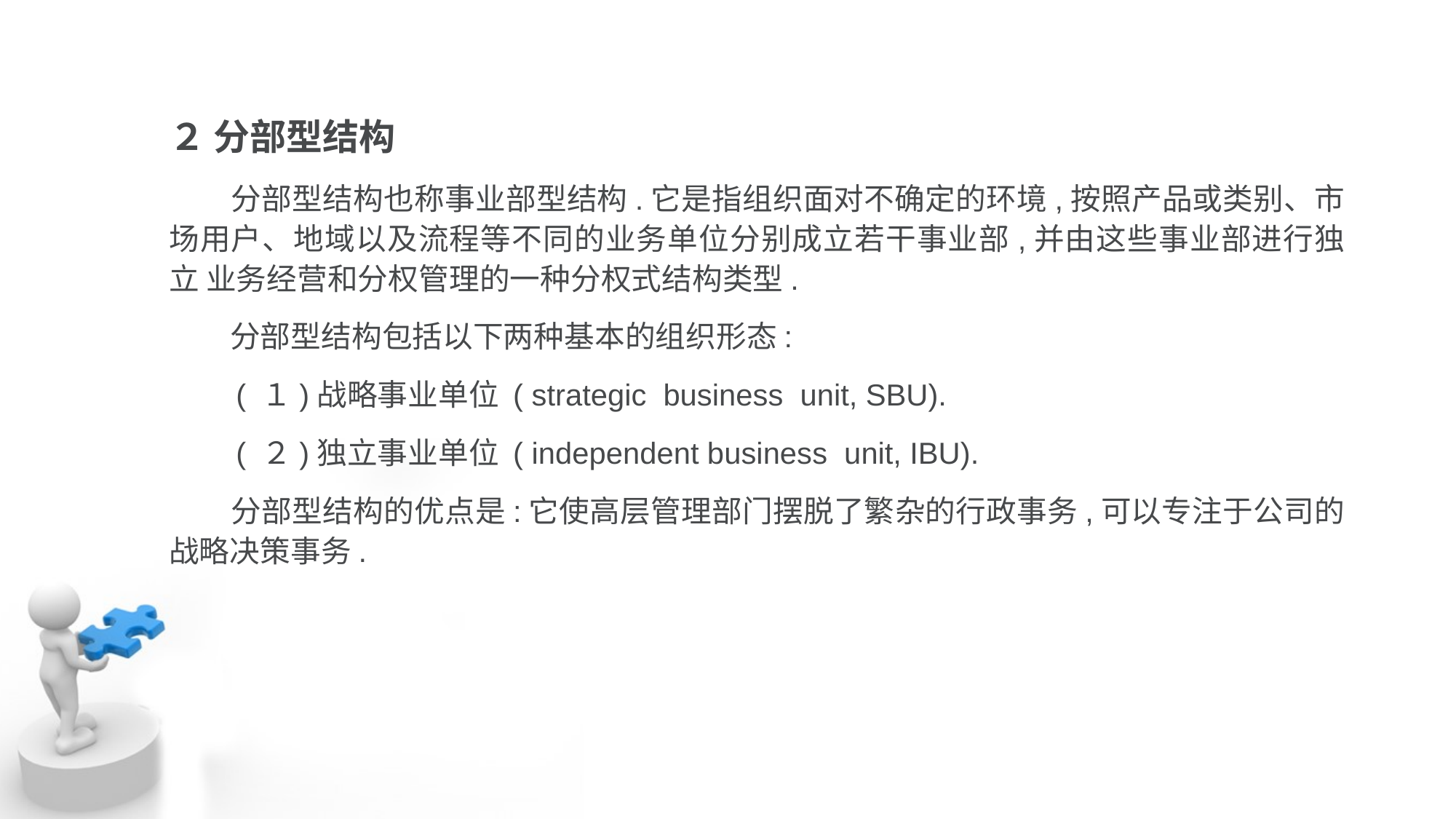

２ 分部型结构
        分部型结构也称事业部型结构.它是指组织面对不确定的环境,按照产品或类别、市 场用户、地域以及流程等不同的业务单位分别成立若干事业部,并由这些事业部进行独立 业务经营和分权管理的一种分权式结构类型.
        分部型结构包括以下两种基本的组织形态:
        ( １)战略事业单位 ( strategic  business  unit, SBU).
        ( ２)独立事业单位 ( independent business  unit, IBU).
        分部型结构的优点是:它使高层管理部门摆脱了繁杂的行政事务,可以专注于公司的 战略决策事务.